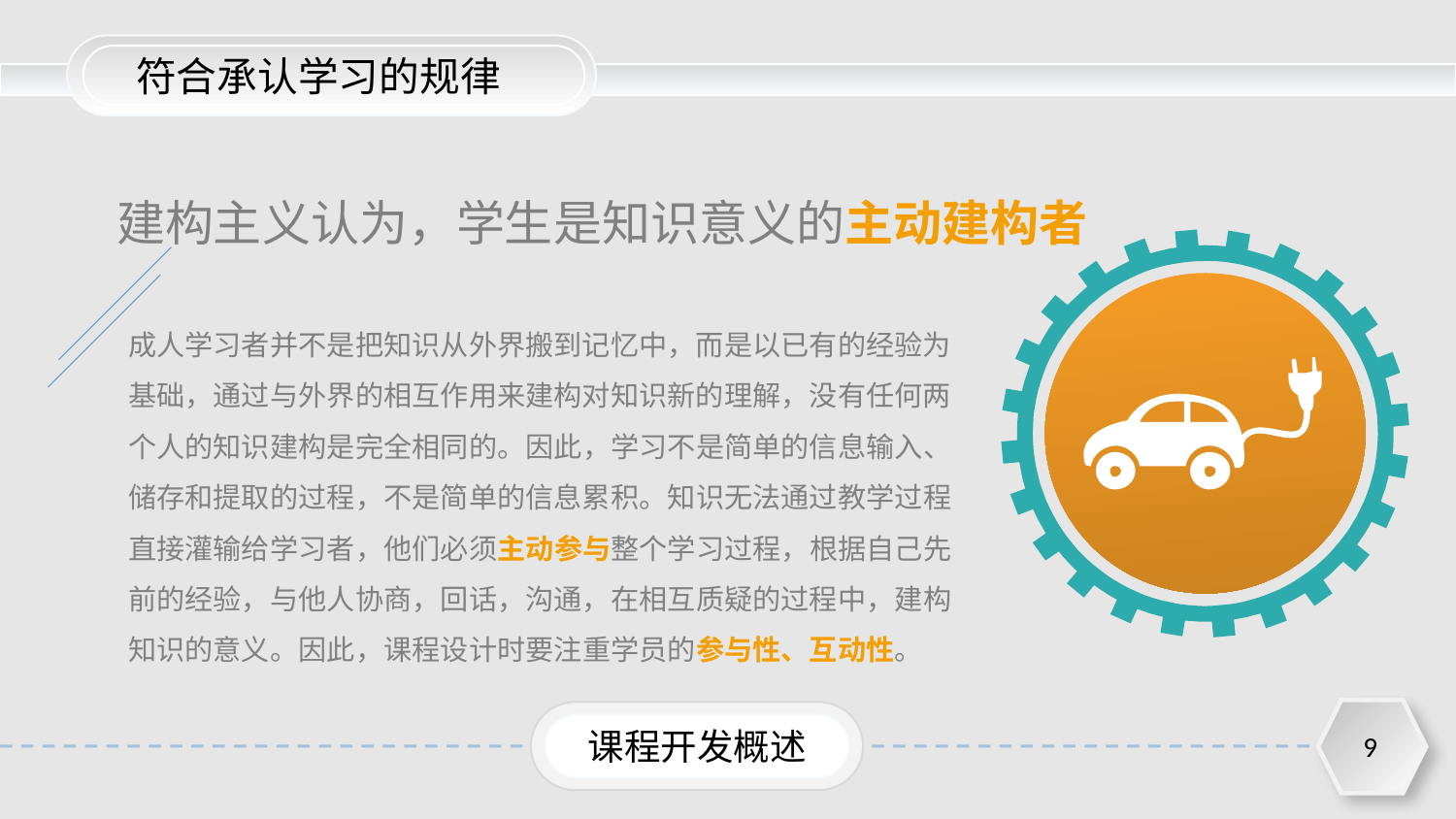

符合承认学习的规律
建构主义认为，学生是知识意义的主动建构者

成人学习者并不是把知识从外界搬到记忆中，而是以已有的经验为基础，通过与外界的相互作用来建构对知识新的理解，没有任何两个人的知识建构是完全相同的。因此，学习不是简单的信息输入、储存和提取的过程，不是简单的信息累积。知识无法通过教学过程直接灌输给学习者，他们必须主动参与整个学习过程，根据自己先前的经验，与他人协商，回话，沟通，在相互质疑的过程中，建构知识的意义。因此，课程设计时要注重学员的参与性、互动性。
课程开发概述